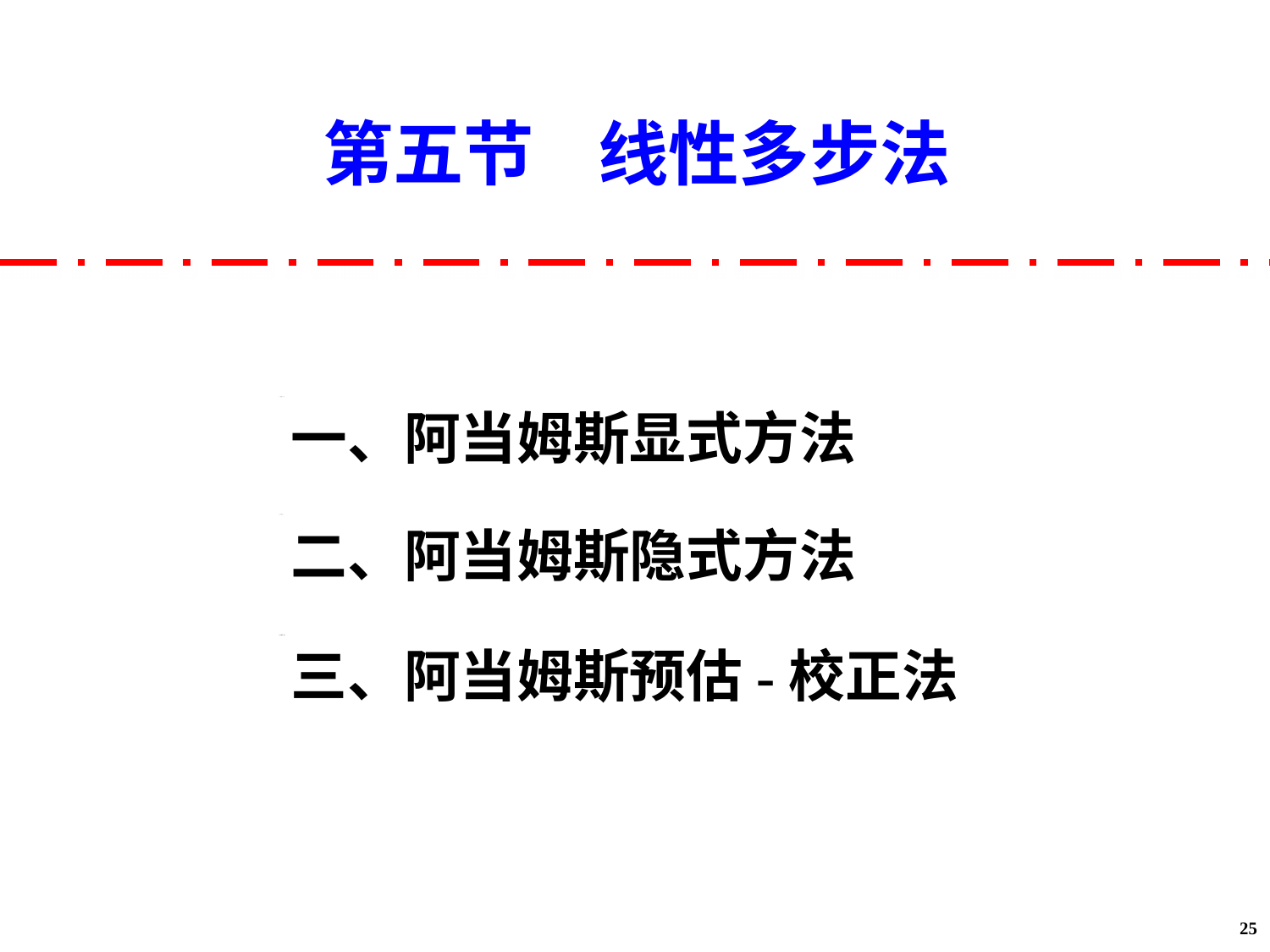

第五节    线性多步法
一、阿当姆斯显式方法
二、阿当姆斯隐式方法
三、阿当姆斯预估-校正法
25